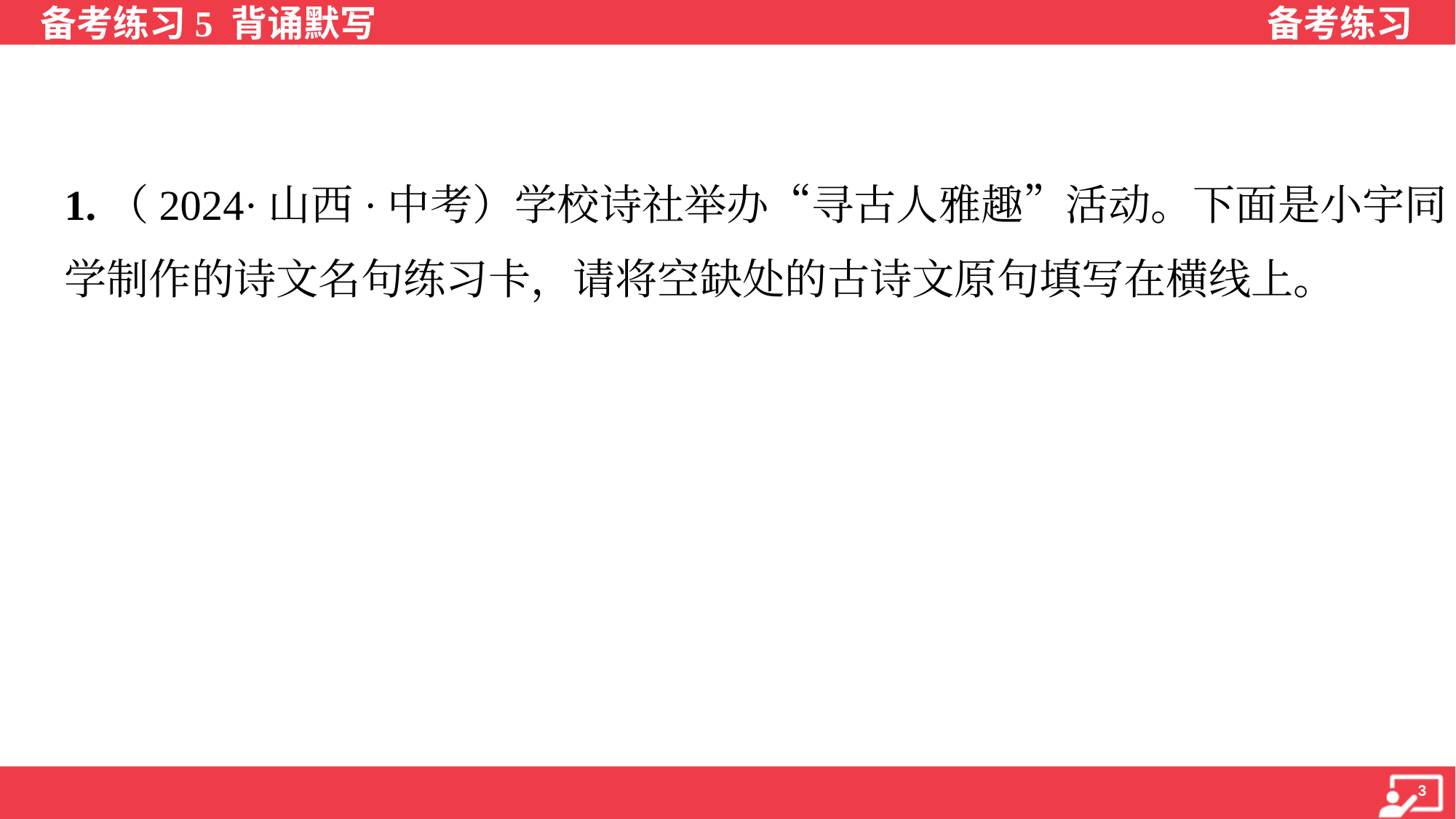

1.（2024·山西·中考）学校诗社举办“寻古人雅趣”活动。下面是小宇同
学制作的诗文名句练习卡，请将空缺处的古诗文原句填写在横线上。